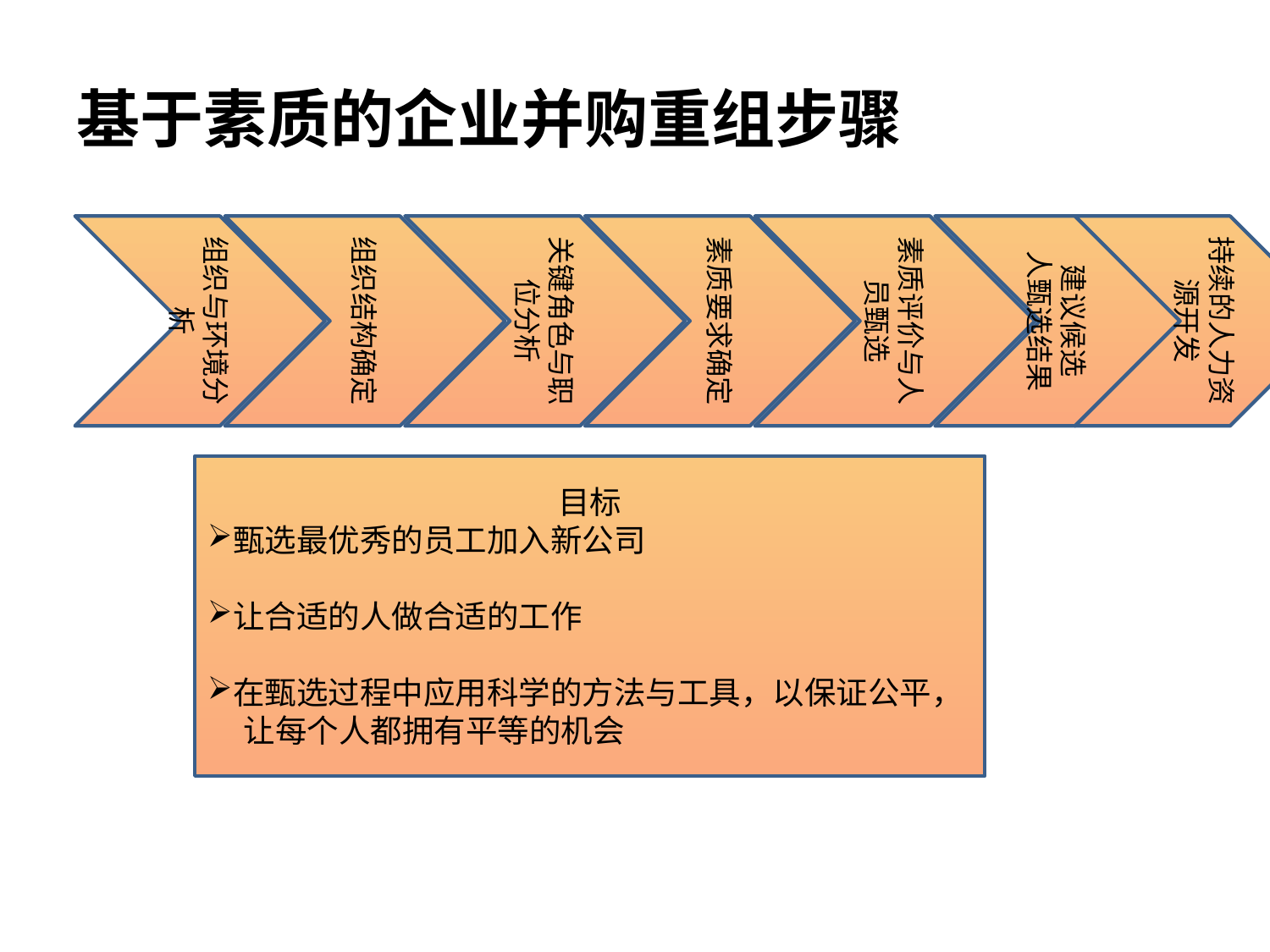

# 基于素质的企业并购重组步骤
组织与环境分析
组织结构确定
关键角色与职位分析
素质要求确定
素质评价与人员甄选
建议候选
人甄选结果
持续的人力资源开发

目标
甄选最优秀的员工加入新公司

让合适的人做合适的工作

在甄选过程中应用科学的方法与工具，以保证公平，
    让每个人都拥有平等的机会